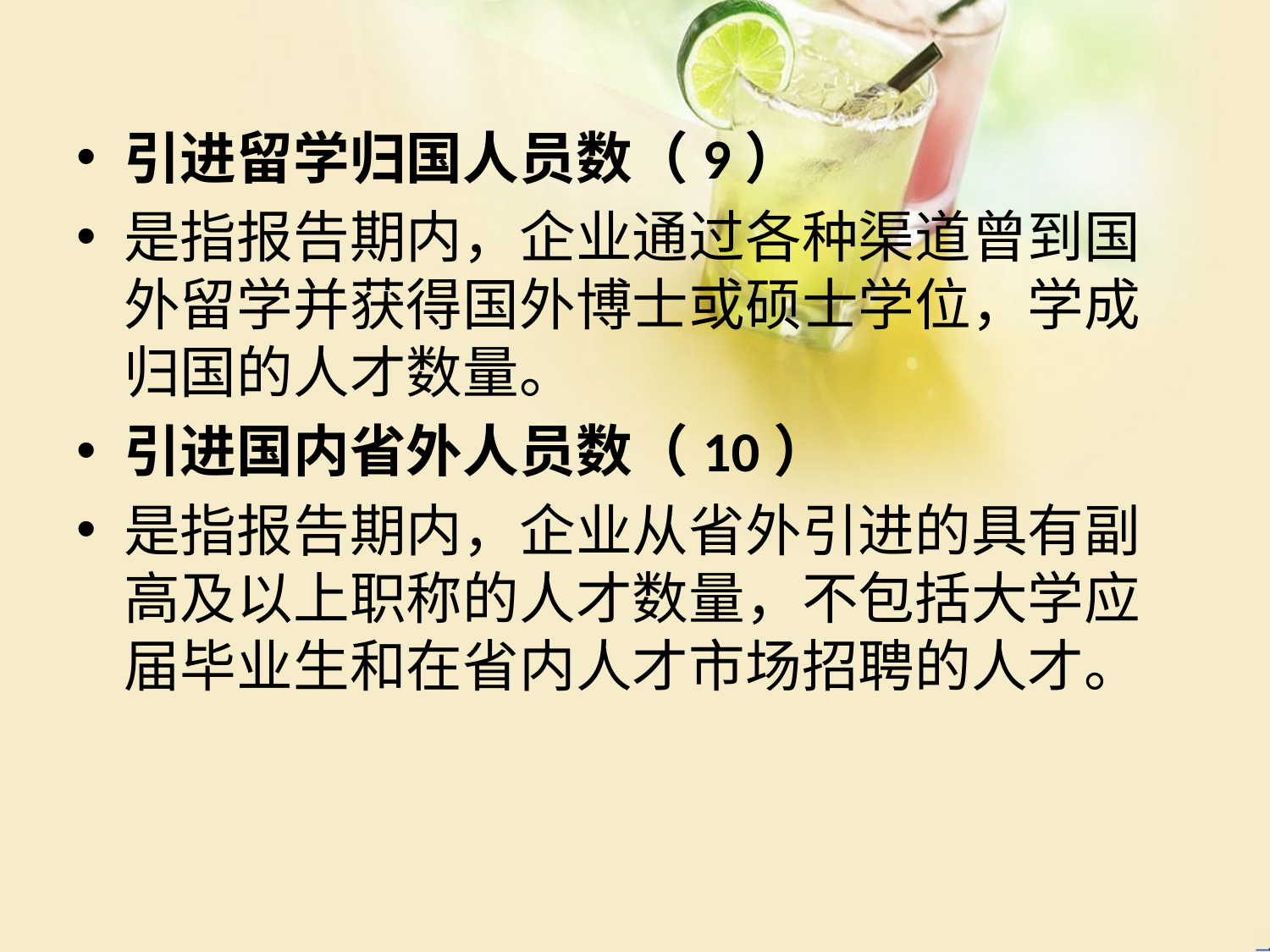

引进留学归国人员数（9）
是指报告期内，企业通过各种渠道曾到国外留学并获得国外博士或硕士学位，学成归国的人才数量。
引进国内省外人员数（10）
是指报告期内，企业从省外引进的具有副高及以上职称的人才数量，不包括大学应届毕业生和在省内人才市场招聘的人才。